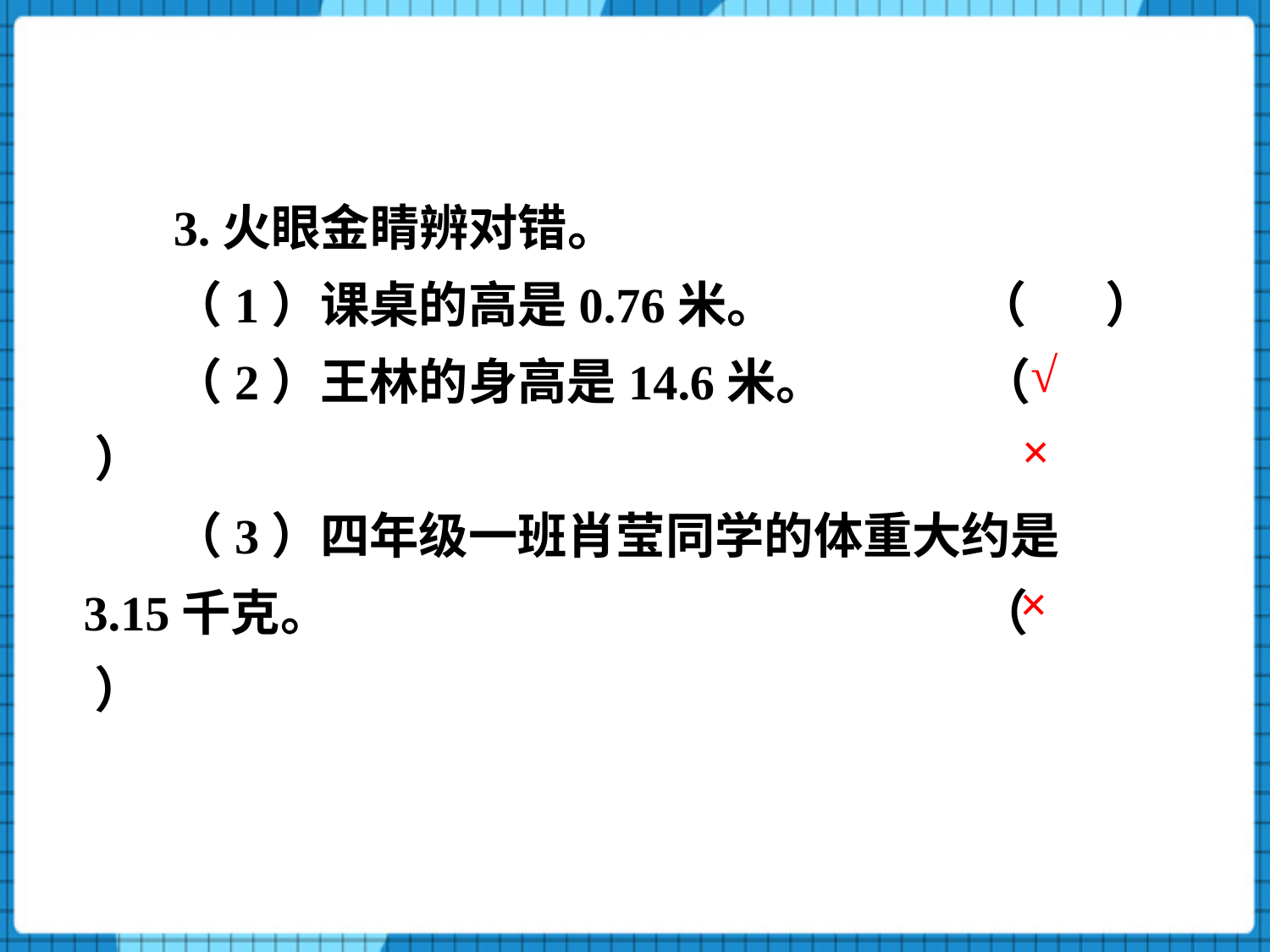

3.火眼金睛辨对错。
（1）课桌的高是0.76米。                  （       ）
（2）王林的身高是14.6米。              （       ）
（3）四年级一班肖莹同学的体重大约是3.15千克。                                                          （       ）
√
×
×